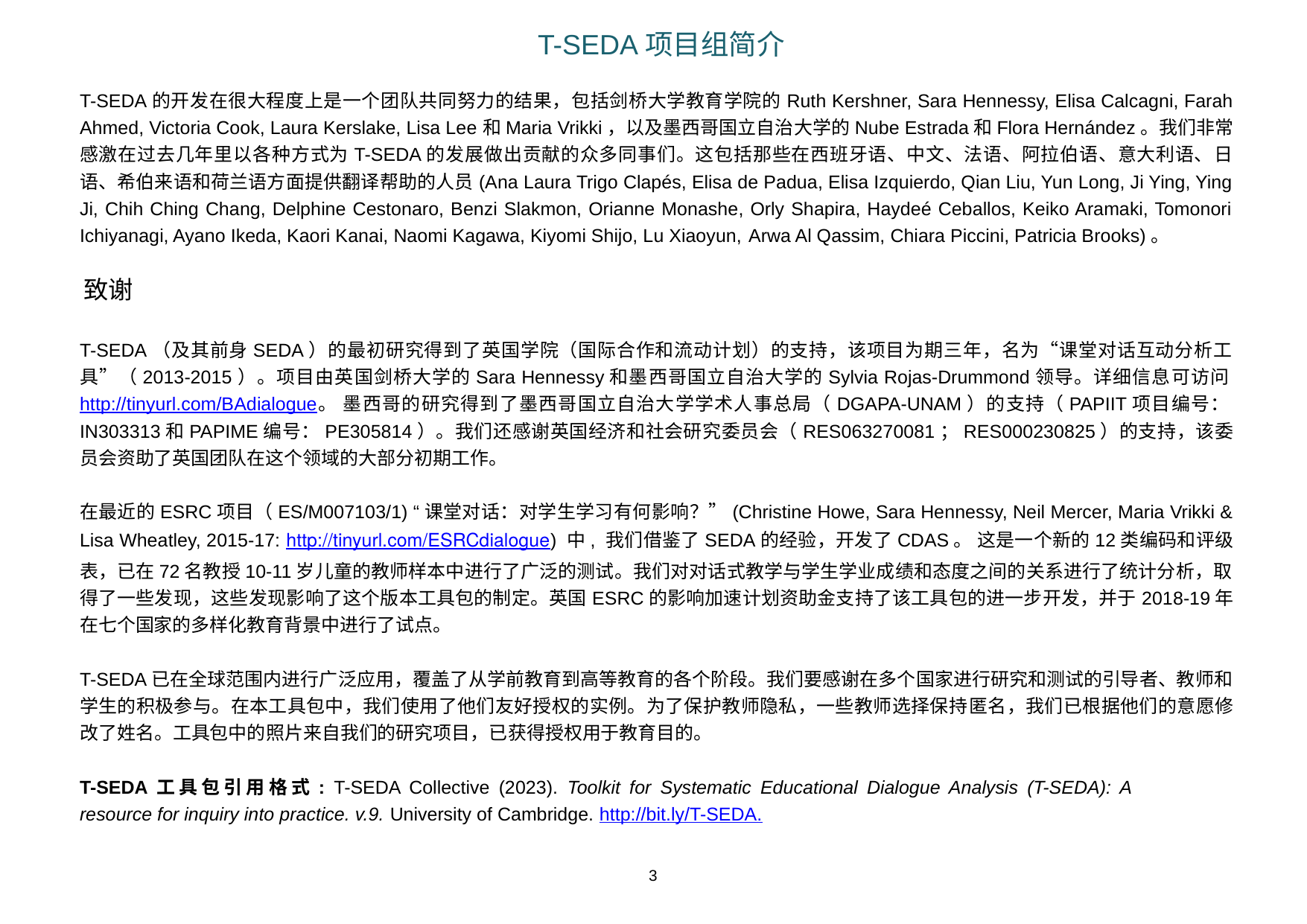

T-SEDA项目组简介

T-SEDA的开发在很大程度上是一个团队共同努力的结果，包括剑桥大学教育学院的Ruth Kershner, Sara Hennessy, Elisa Calcagni, Farah Ahmed, Victoria Cook, Laura Kerslake, Lisa Lee和Maria Vrikki，以及墨西哥国立自治大学的Nube Estrada和Flora Hernández。我们非常感激在过去几年里以各种方式为T-SEDA的发展做出贡献的众多同事们。这包括那些在西班牙语、中文、法语、阿拉伯语、意大利语、日语、希伯来语和荷兰语方面提供翻译帮助的人员(Ana Laura Trigo Clapés, Elisa de Padua, Elisa Izquierdo, Qian Liu, Yun Long, Ji Ying, Ying Ji, Chih Ching Chang, Delphine Cestonaro, Benzi Slakmon, Orianne Monashe, Orly Shapira, Haydeé Ceballos, Keiko Aramaki, Tomonori Ichiyanagi, Ayano Ikeda, Kaori Kanai, Naomi Kagawa, Kiyomi Shijo, Lu Xiaoyun, Arwa Al Qassim, Chiara Piccini, Patricia Brooks)。

致谢

T-SEDA（及其前身SEDA）的最初研究得到了英国学院（国际合作和流动计划）的支持，该项目为期三年，名为“课堂对话互动分析工具”（2013-2015）。项目由英国剑桥大学的Sara Hennessy和墨西哥国立自治大学的Sylvia Rojas-Drummond领导。详细信息可访问http://tinyurl.com/BAdialogue。 墨西哥的研究得到了墨西哥国立自治大学学术人事总局（DGAPA-UNAM）的支持（PAPIIT项目编号：IN303313和PAPIME编号：PE305814）。我们还感谢英国经济和社会研究委员会（RES063270081；RES000230825）的支持，该委员会资助了英国团队在这个领域的大部分初期工作。

在最近的ESRC项目（ES/M007103/1) “课堂对话：对学生学习有何影响？”(Christine Howe, Sara Hennessy, Neil Mercer, Maria Vrikki & Lisa Wheatley, 2015-17: http://tinyurl.com/ESRCdialogue) 中, 我们借鉴了SEDA的经验，开发了CDAS。 这是一个新的12类编码和评级表，已在72名教授10-11岁儿童的教师样本中进行了广泛的测试。我们对对话式教学与学生学业成绩和态度之间的关系进行了统计分析，取得了一些发现，这些发现影响了这个版本工具包的制定。英国ESRC的影响加速计划资助金支持了该工具包的进一步开发，并于2018-19年在七个国家的多样化教育背景中进行了试点。

T-SEDA已在全球范围内进行广泛应用，覆盖了从学前教育到高等教育的各个阶段。我们要感谢在多个国家进行研究和测试的引导者、教师和学生的积极参与。在本工具包中，我们使用了他们友好授权的实例。为了保护教师隐私，一些教师选择保持匿名，我们已根据他们的意愿修改了姓名。工具包中的照片来自我们的研究项目，已获得授权用于教育目的。

T-SEDA工具包引用格式: T-SEDA Collective (2023). Toolkit for Systematic Educational Dialogue Analysis (T-SEDA): A resource for inquiry into practice. v.9. University of Cambridge. http://bit.ly/T-SEDA.
3